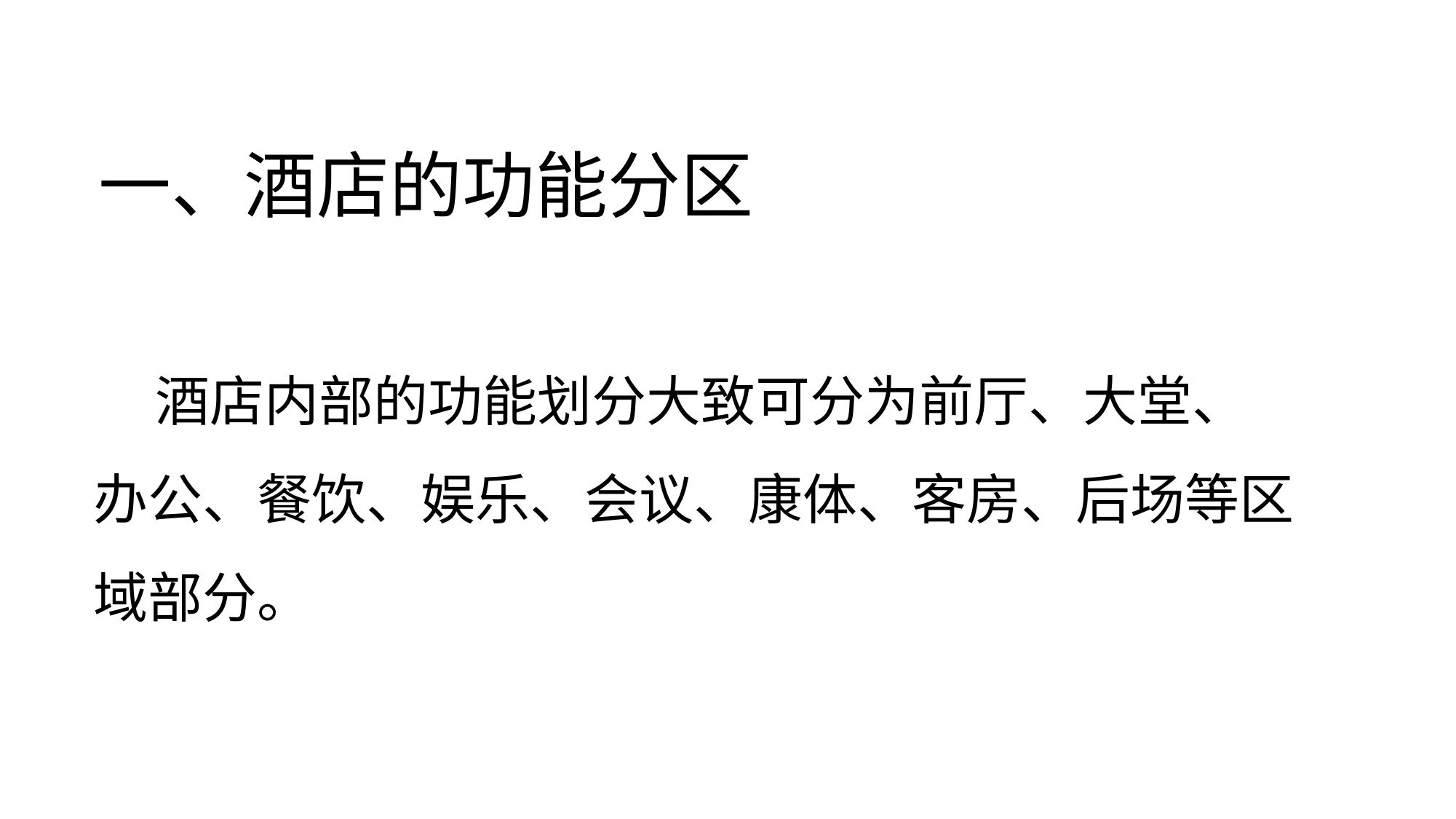

一、酒店的功能分区

    酒店内部的功能划分大致可分为前厅、大堂、办公、餐饮、娱乐、会议、康体、客房、后场等区域部分。